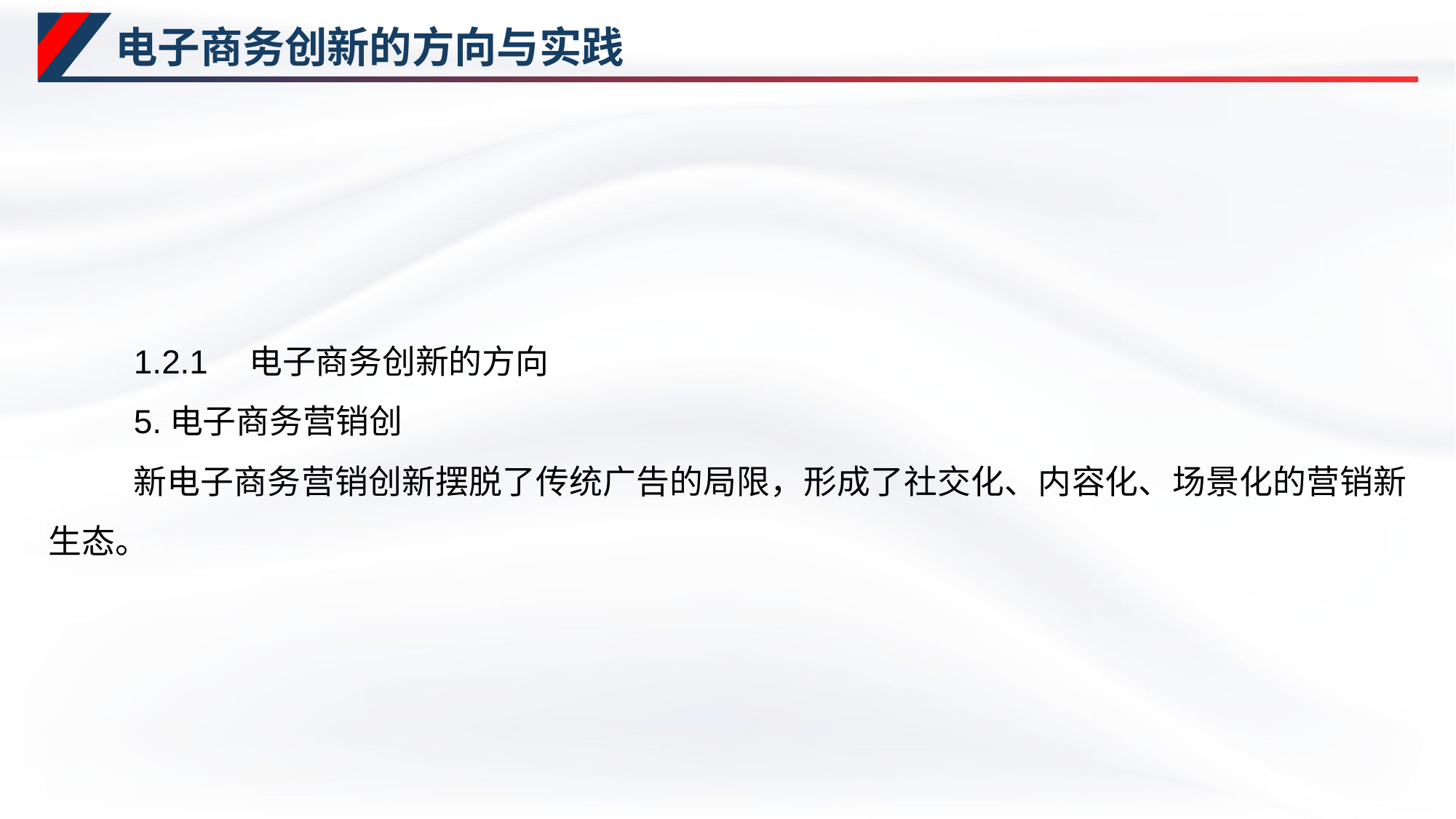

# 电子商务创新的方向与实践
1.2.1　电子商务创新的方向
5.电子商务营销创
新电子商务营销创新摆脱了传统广告的局限，形成了社交化、内容化、场景化的营销新生态。